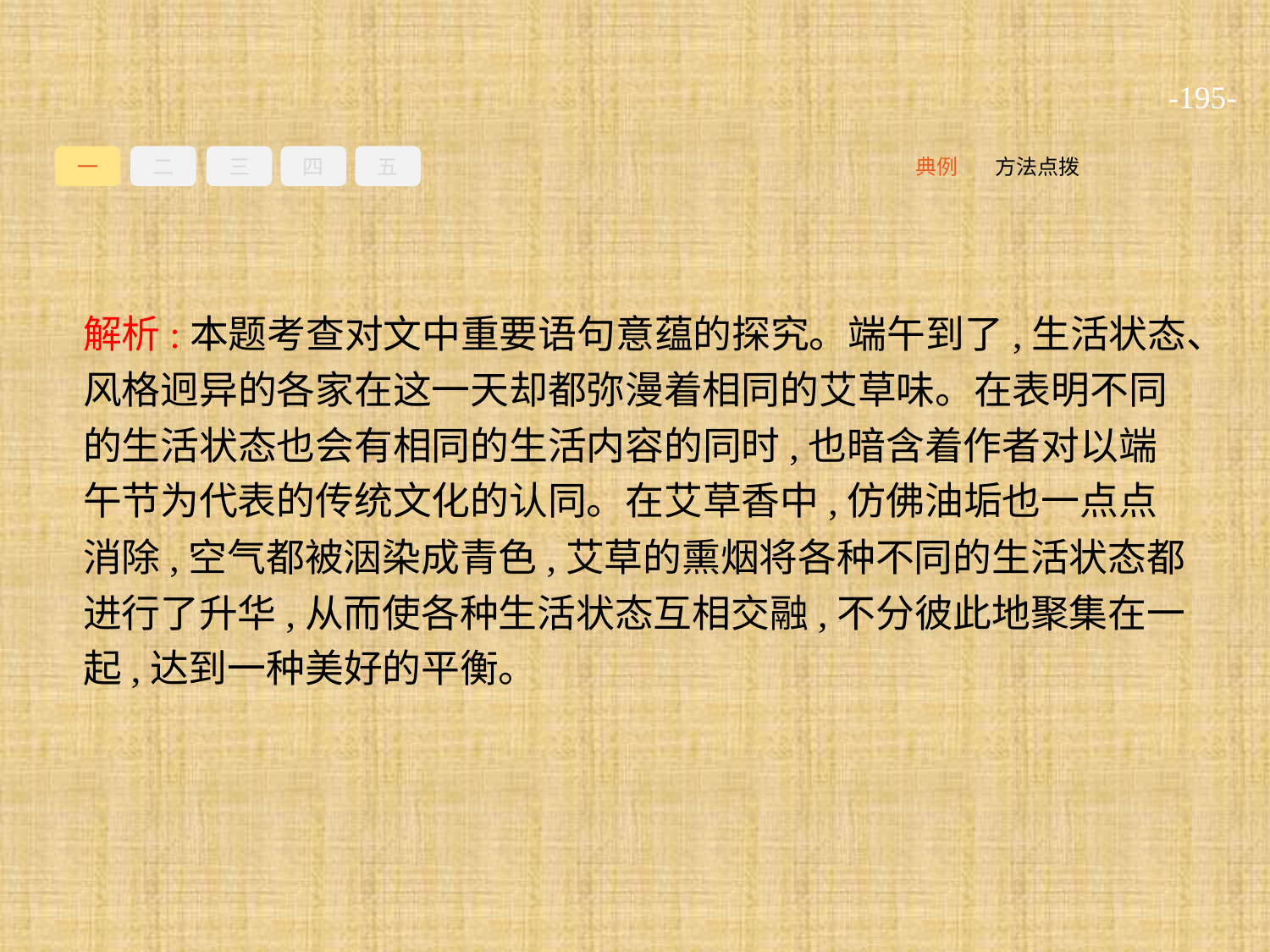

-195-
一
二
三
四
五
方法点拨
典例
解析:本题考查对文中重要语句意蕴的探究。端午到了,生活状态、风格迥异的各家在这一天却都弥漫着相同的艾草味。在表明不同的生活状态也会有相同的生活内容的同时,也暗含着作者对以端午节为代表的传统文化的认同。在艾草香中,仿佛油垢也一点点消除,空气都被洇染成青色,艾草的熏烟将各种不同的生活状态都进行了升华,从而使各种生活状态互相交融,不分彼此地聚集在一起,达到一种美好的平衡。